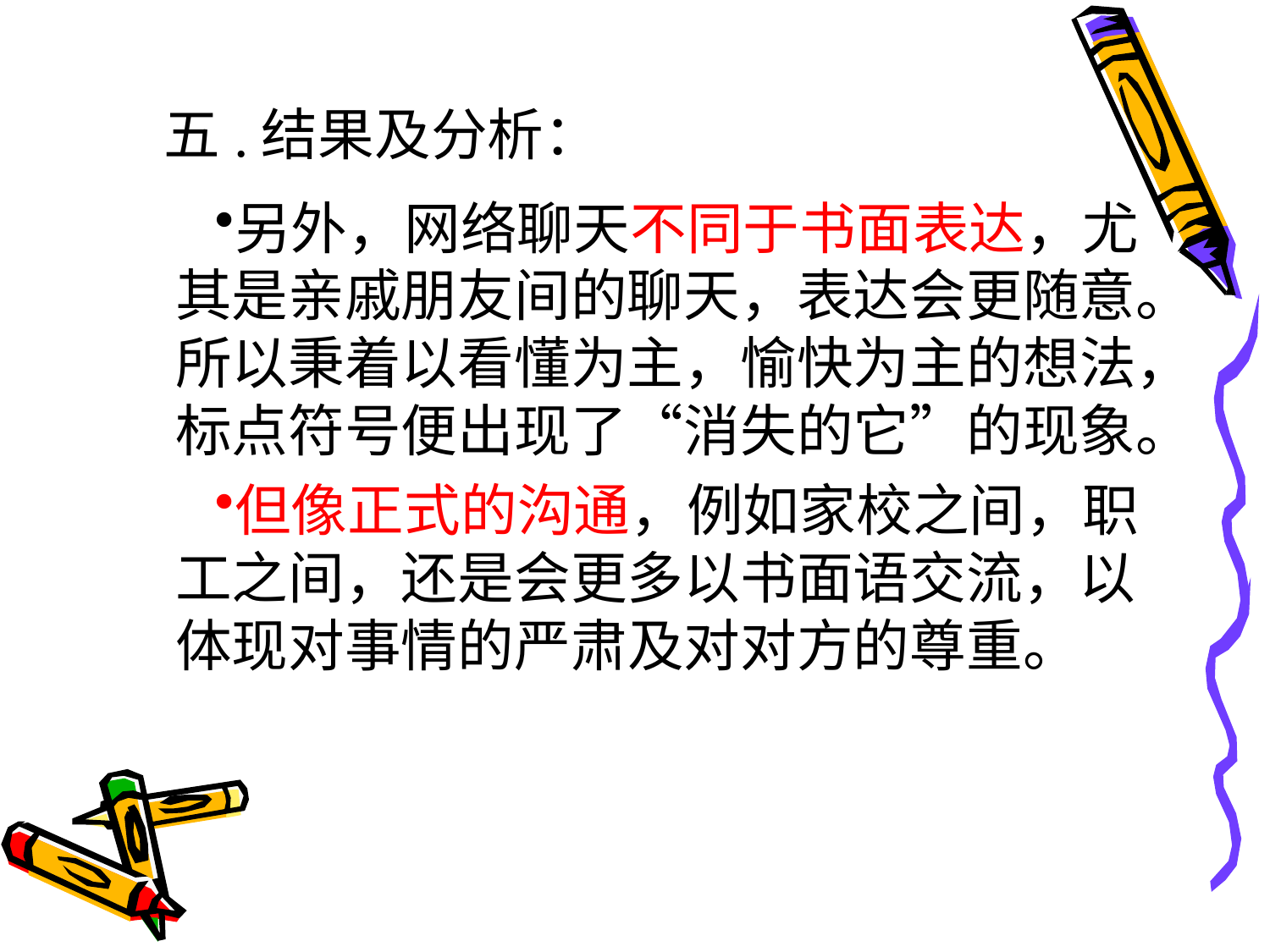

# 五.结果及分析：
另外，网络聊天不同于书面表达，尤其是亲戚朋友间的聊天，表达会更随意。所以秉着以看懂为主，愉快为主的想法，标点符号便出现了“消失的它”的现象。
但像正式的沟通，例如家校之间，职工之间，还是会更多以书面语交流，以体现对事情的严肃及对对方的尊重。